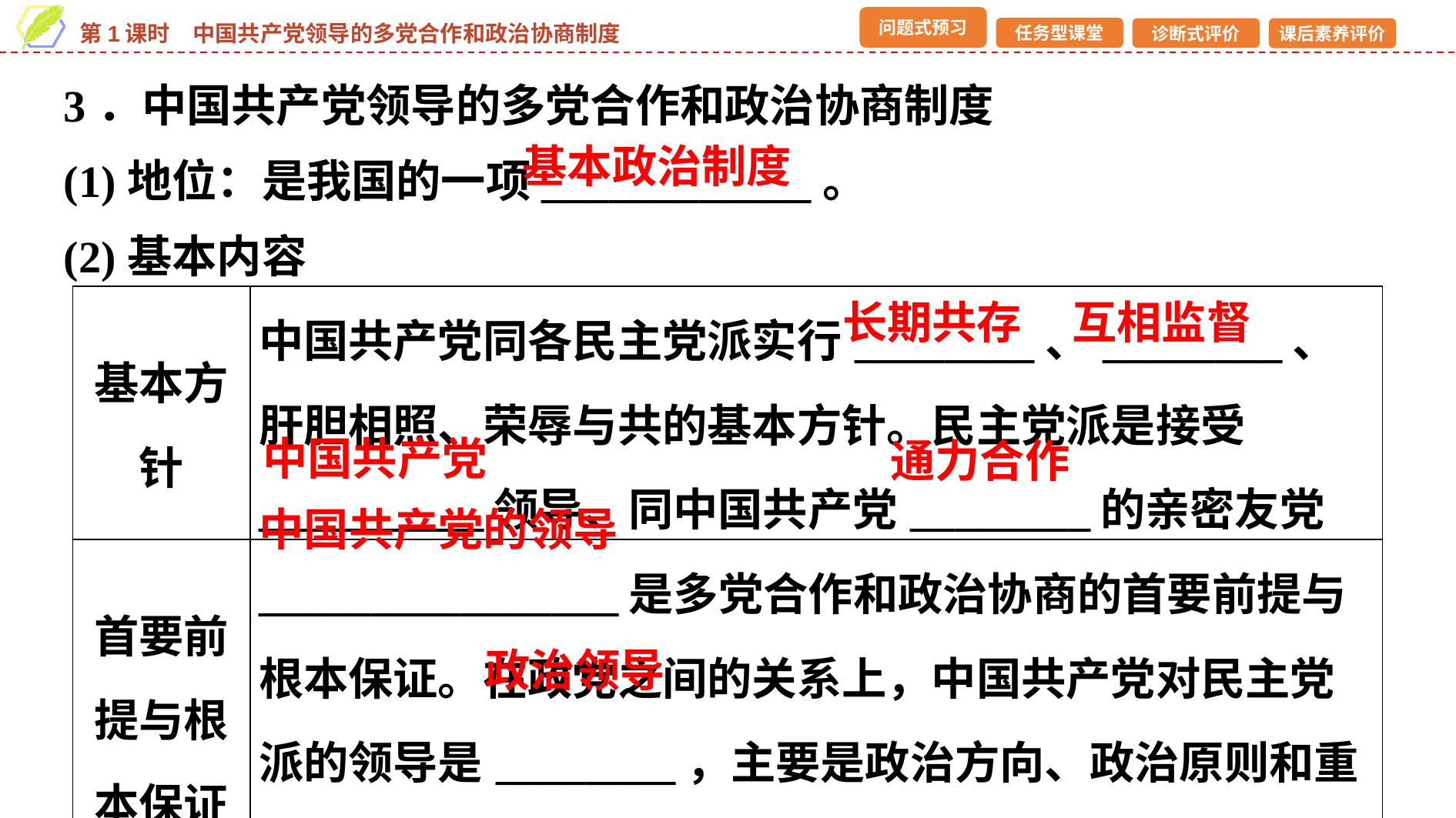

3．中国共产党领导的多党合作和政治协商制度
(1)地位：是我国的一项____________。
(2)基本内容
基本政治制度
| 基本方针 | 中国共产党同各民主党派实行\_\_\_\_\_\_\_\_、\_\_\_\_\_\_\_\_、肝胆相照、荣辱与共的基本方针。民主党派是接受\_\_\_\_\_\_\_\_\_\_领导、同中国共产党\_\_\_\_\_\_\_\_的亲密友党 |
| --- | --- |
| 首要前提与根本保证 | \_\_\_\_\_\_\_\_\_\_\_\_\_\_\_\_是多党合作和政治协商的首要前提与根本保证。在政党之间的关系上，中国共产党对民主党派的领导是\_\_\_\_\_\_\_\_，主要是政治方向、政治原则和重大方针政策的领导 |
长期共存
互相监督
中国共产党
通力合作
中国共产党的领导
政治领导